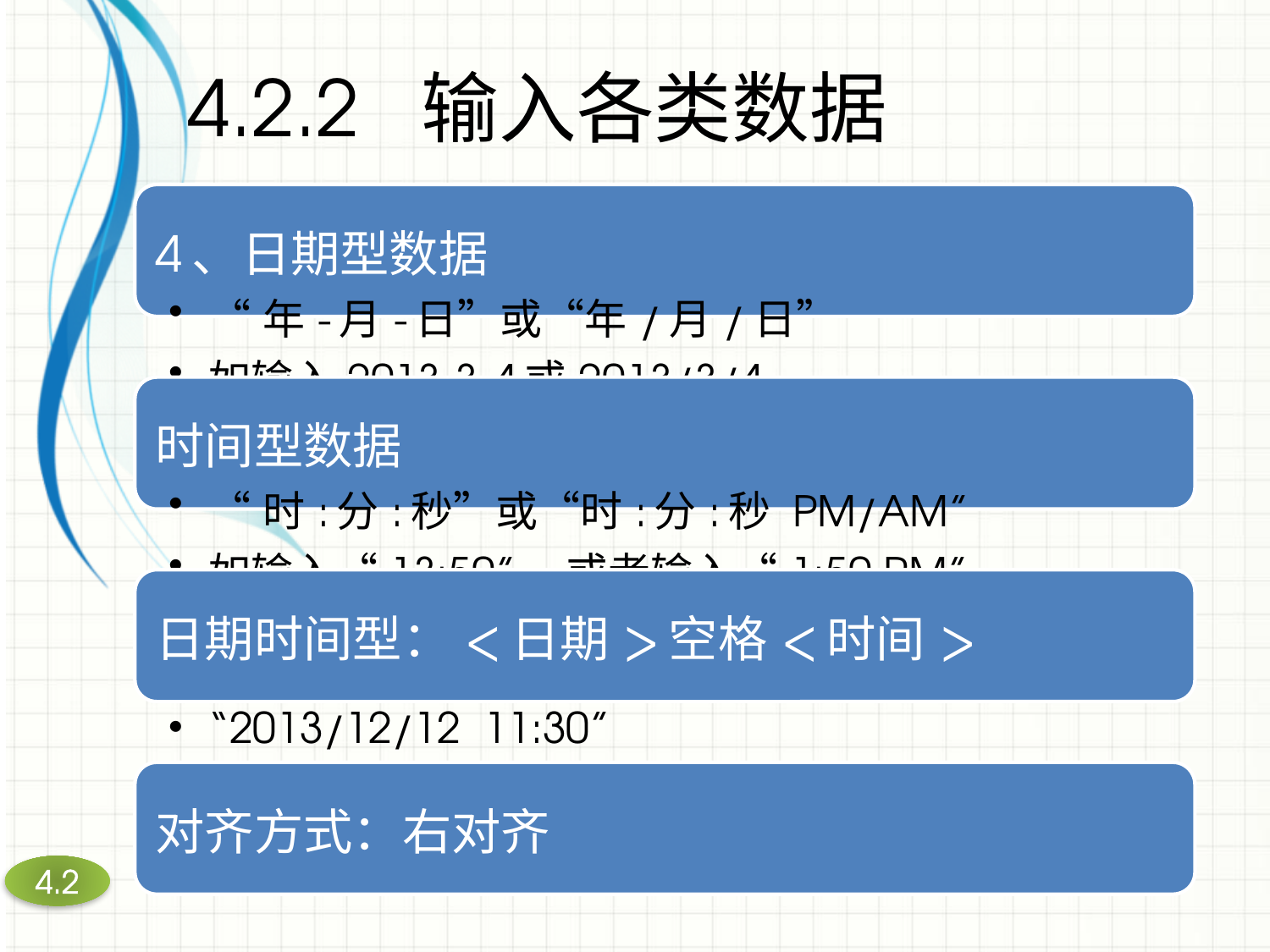

# 4.2.2  输入各类数据
4、日期型数据
“年-月-日”或“年/月/日”
“时:分:秒”或“时:分:秒 PM/AM”
时间型数据
对齐方式：右对齐
日期时间型：<日期>空格<时间>
“2013/12/12  11:30”
如输入2013-3-4或2013/3/4
如输入“13:50”，或者输入“1:50 PM”